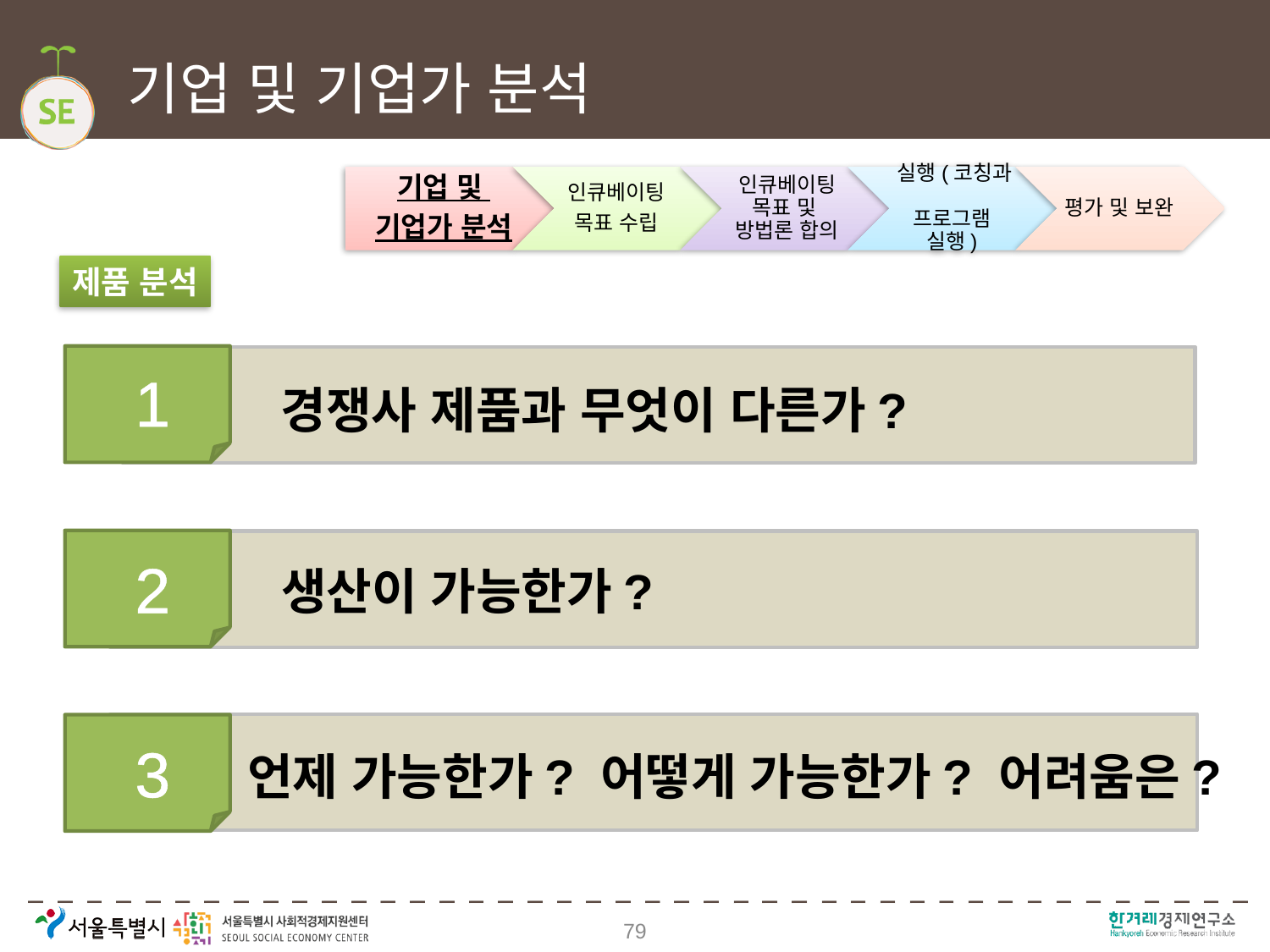

# 기업 및 기업가 분석
기업 및
기업가 분석
인큐베이팅
목표 수립
인큐베이팅
목표 및
방법론 합의
실행(코칭과
프로그램
실행)
평가 및 보완
제품 분석

1
경쟁사 제품과 무엇이 다른가?

2
생산이 가능한가?

3
언제 가능한가? 어떻게 가능한가? 어려움은?
79